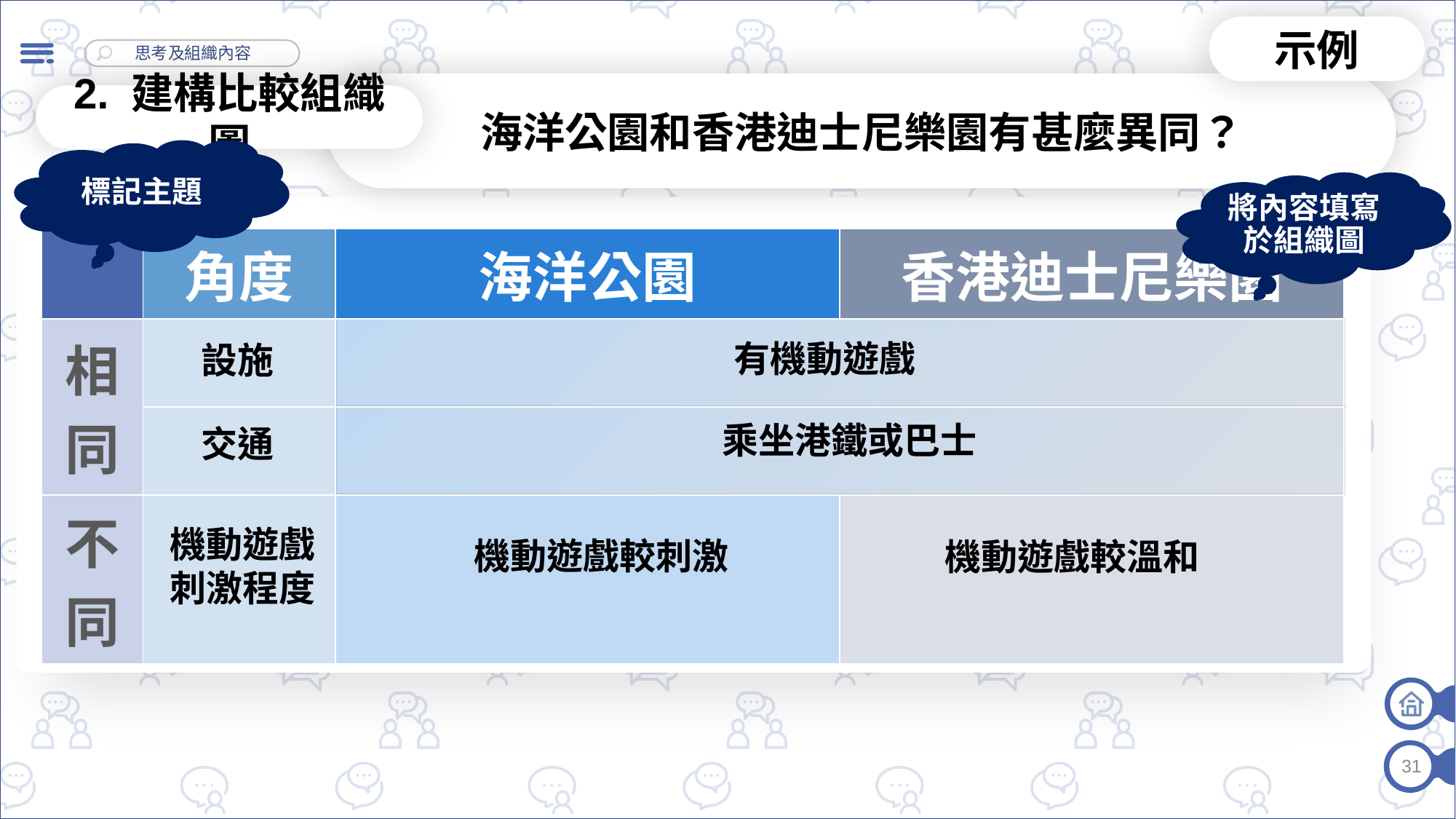

示例
海洋公園和香港迪士尼樂園有甚麼異同？
2. 建構比較組織圖
標記主題
將內容填寫於組織圖

|  | 角度 | 海洋公園 | 香港迪士尼樂園 |
| --- | --- | --- | --- |
| 相同 |  |  |  |
|  |  |  |  |
| 不同 |  |  |  |
有機動遊戲
設施
乘坐港鐵或巴士
交通
機動遊戲
刺激程度
機動遊戲較刺激
機動遊戲較溫和
31